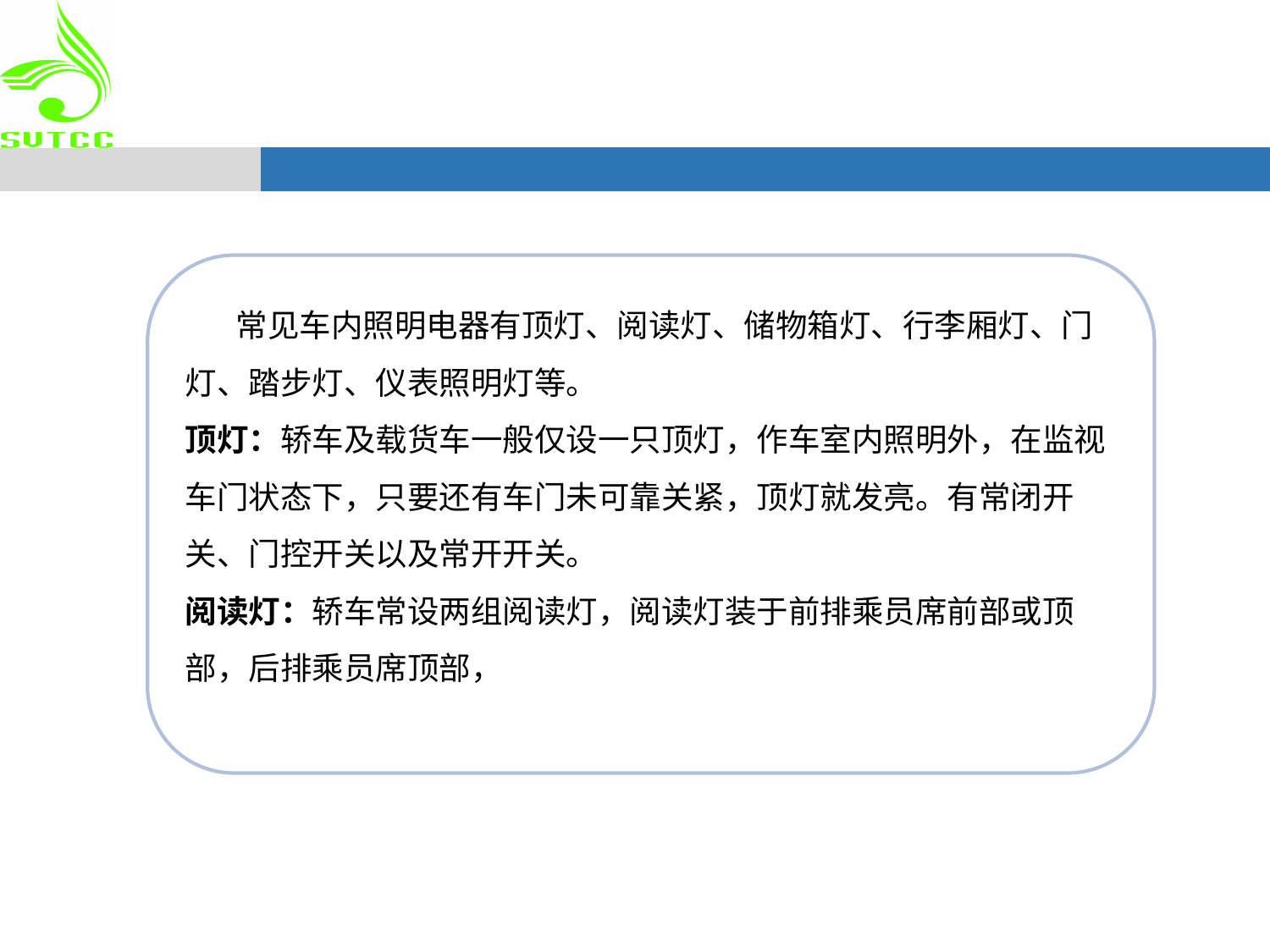

常见车内照明电器有顶灯、阅读灯、储物箱灯、行李厢灯、门灯、踏步灯、仪表照明灯等。
顶灯：轿车及载货车一般仅设一只顶灯，作车室内照明外，在监视车门状态下，只要还有车门未可靠关紧，顶灯就发亮。有常闭开关、门控开关以及常开开关。
阅读灯：轿车常设两组阅读灯，阅读灯装于前排乘员席前部或顶部，后排乘员席顶部，